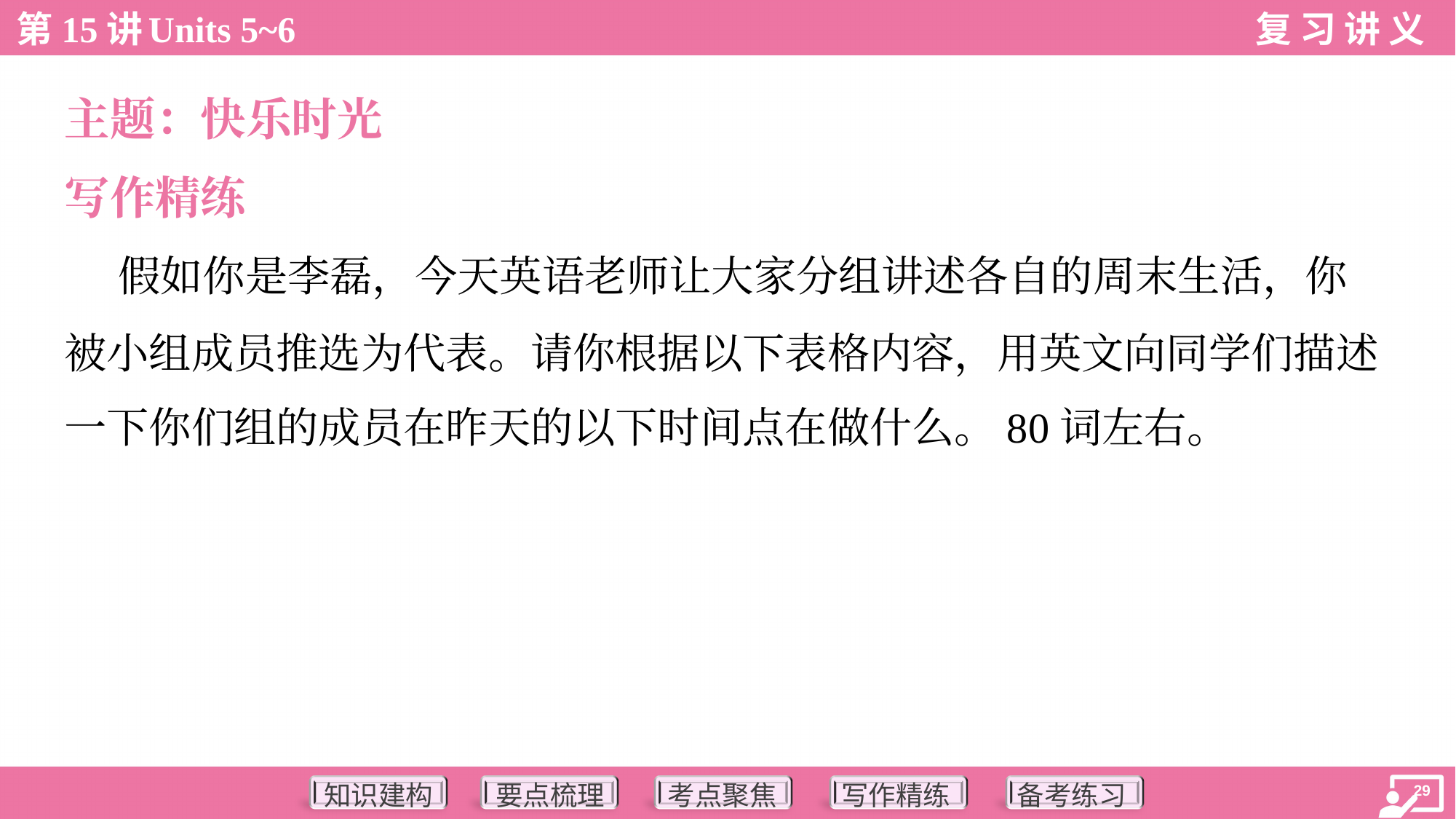

主题：快乐时光
写作精练
    假如你是李磊，今天英语老师让大家分组讲述各自的周末生活，你
被小组成员推选为代表。请你根据以下表格内容，用英文向同学们描述
一下你们组的成员在昨天的以下时间点在做什么。80词左右。